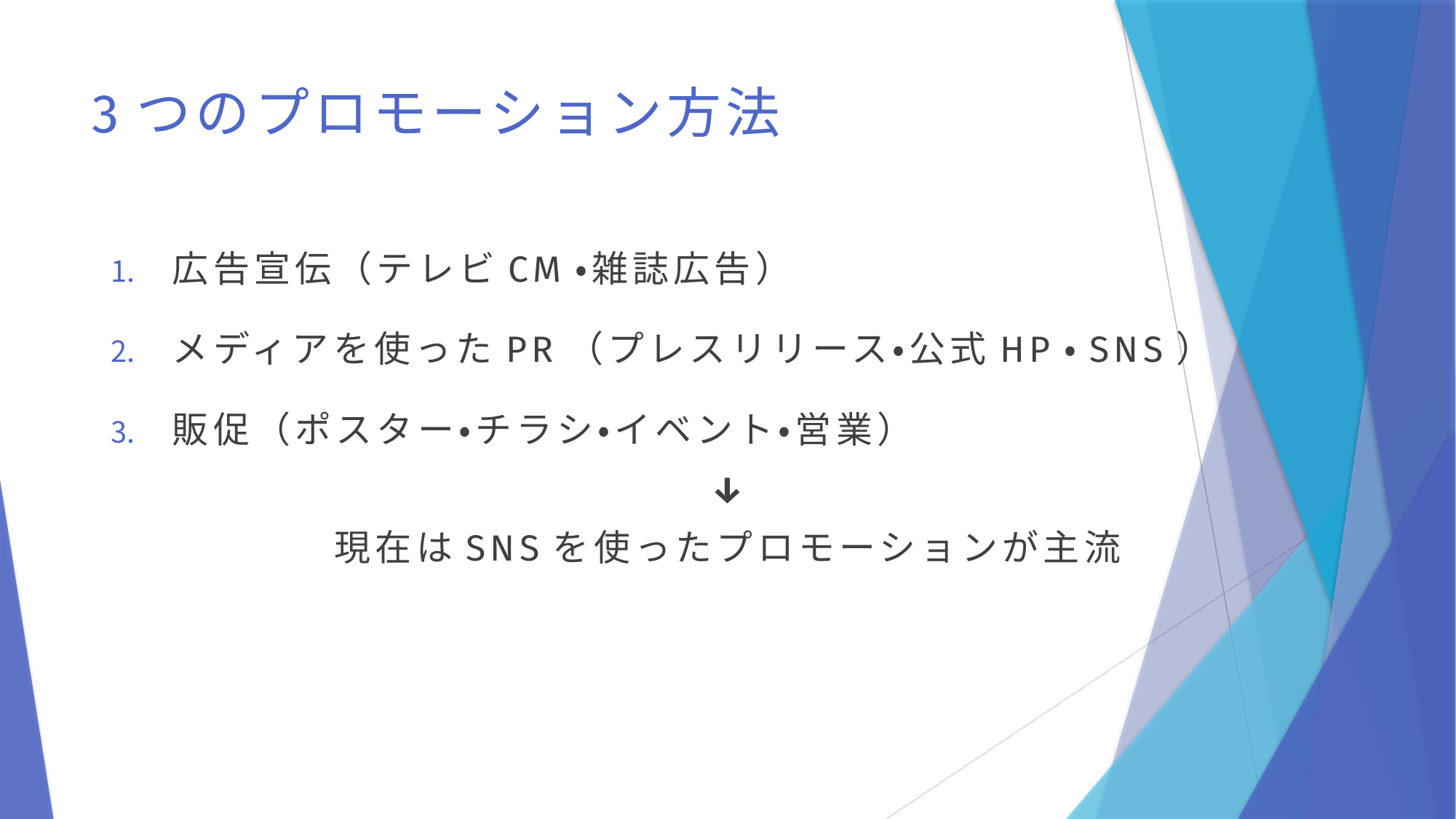

# 3つのプロモーション方法
広告宣伝（テレビCM・雑誌広告）
メディアを使ったPR（プレスリリース・公式HP・SNS）
販促（ポスター・チラシ・イベント・営業）
↓
現在はSNSを使ったプロモーションが主流